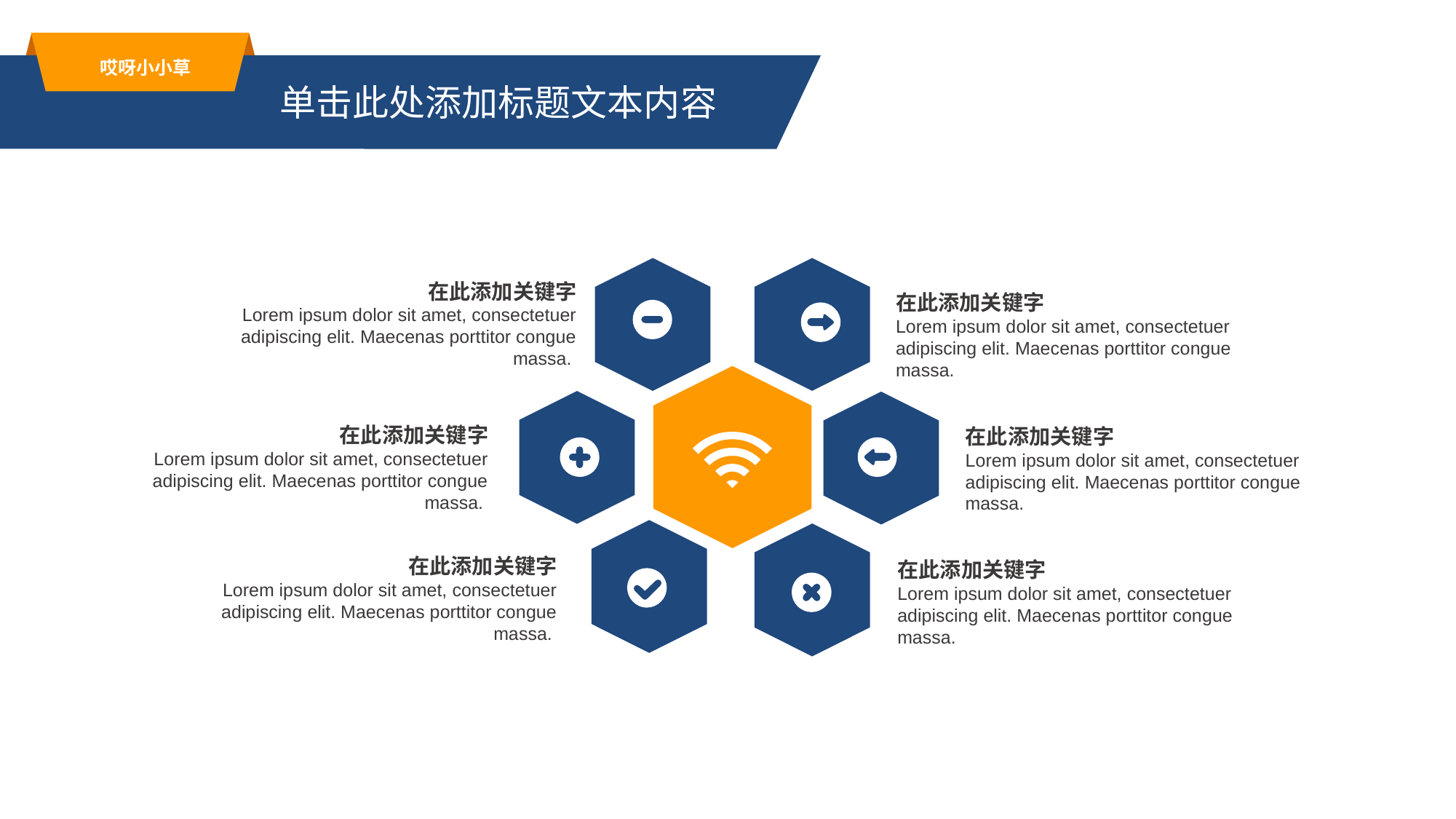

哎呀小小草

单击此处添加标题文本内容

在此添加关键字
Lorem ipsum dolor sit amet, consectetuer adipiscing elit. Maecenas porttitor congue massa.
在此添加关键字
Lorem ipsum dolor sit amet, consectetuer adipiscing elit. Maecenas porttitor congue massa.

在此添加关键字
Lorem ipsum dolor sit amet, consectetuer adipiscing elit. Maecenas porttitor congue massa.
在此添加关键字
Lorem ipsum dolor sit amet, consectetuer adipiscing elit. Maecenas porttitor congue massa.

在此添加关键字
Lorem ipsum dolor sit amet, consectetuer adipiscing elit. Maecenas porttitor congue massa.
在此添加关键字
Lorem ipsum dolor sit amet, consectetuer adipiscing elit. Maecenas porttitor congue massa.